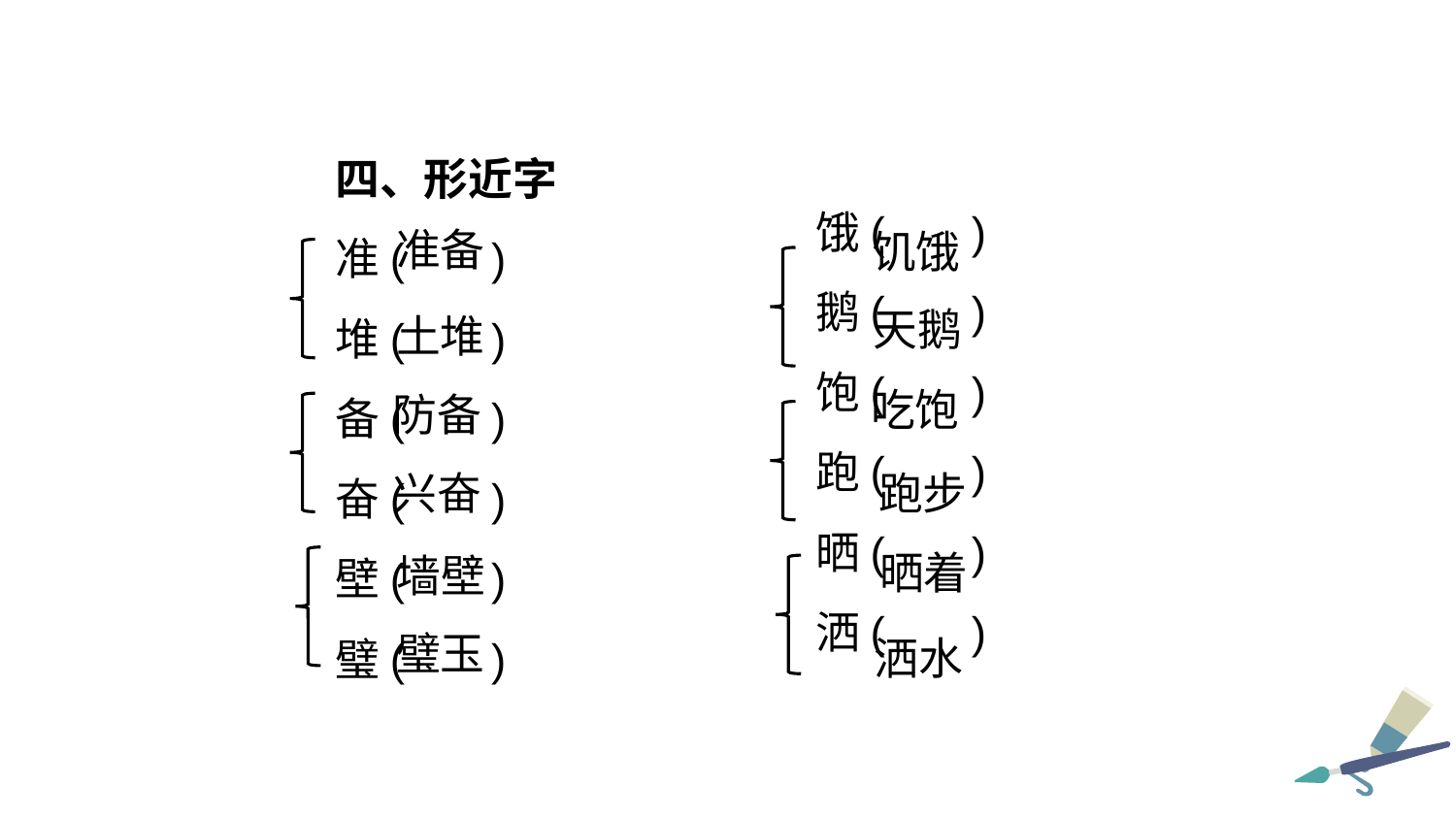

四、形近字
准(       )
堆(       )
备(       )
奋(       )
壁(       )
璧(       )

饿(       )
鹅(       )
饱(       )
跑(       )
晒(       )
洒(       )
准备
饥饿

天鹅
土堆
吃饱
防备

兴奋
跑步
晒着
墙壁

璧玉
洒水